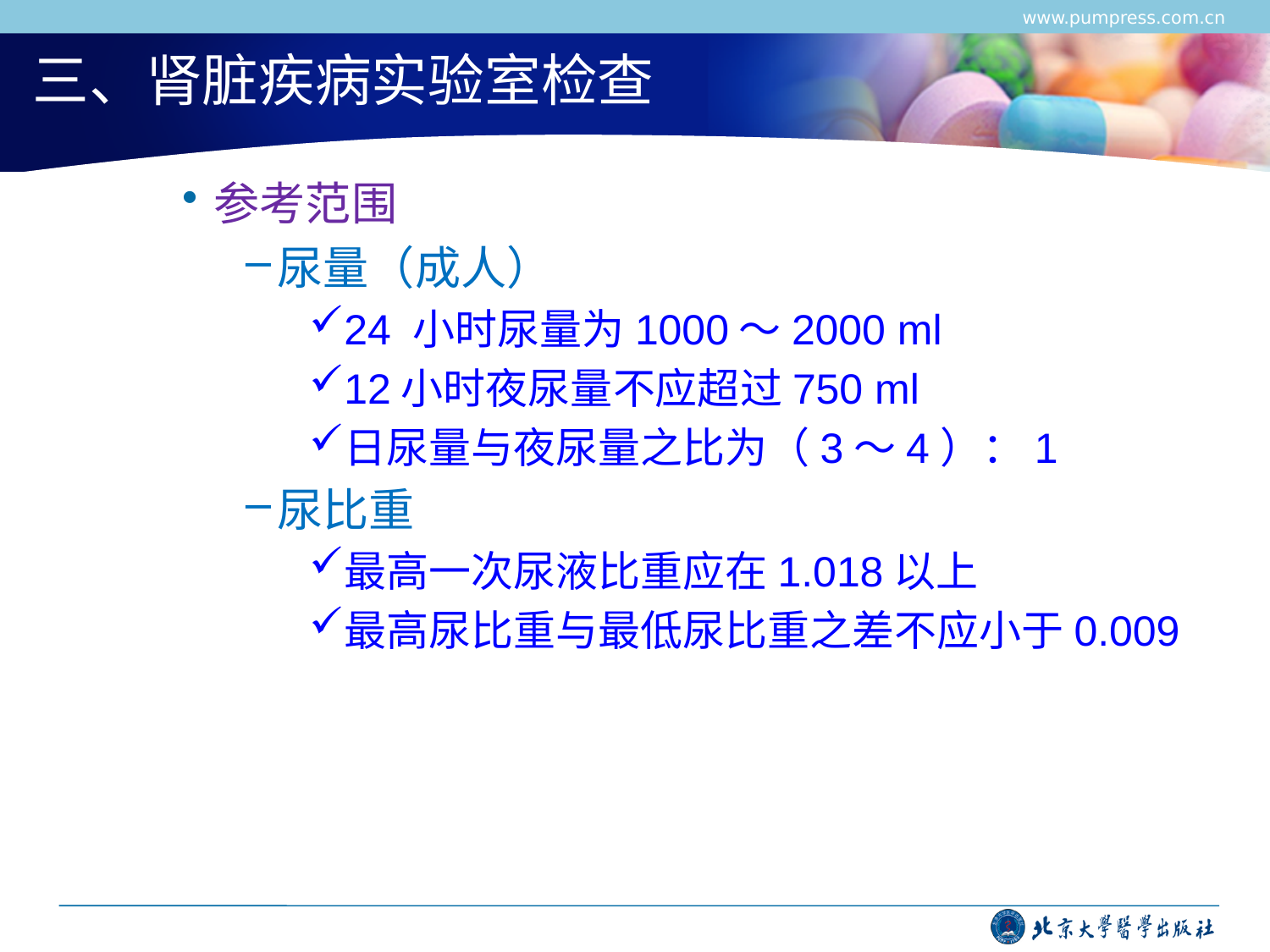

www.pumpress.com.cn
# 三、肾脏疾病实验室检查
参考范围
尿量（成人）
24 小时尿量为1000～2000 ml
12小时夜尿量不应超过750 ml
日尿量与夜尿量之比为（3～4）：1
尿比重
最高一次尿液比重应在1.018以上
最高尿比重与最低尿比重之差不应小于0.009